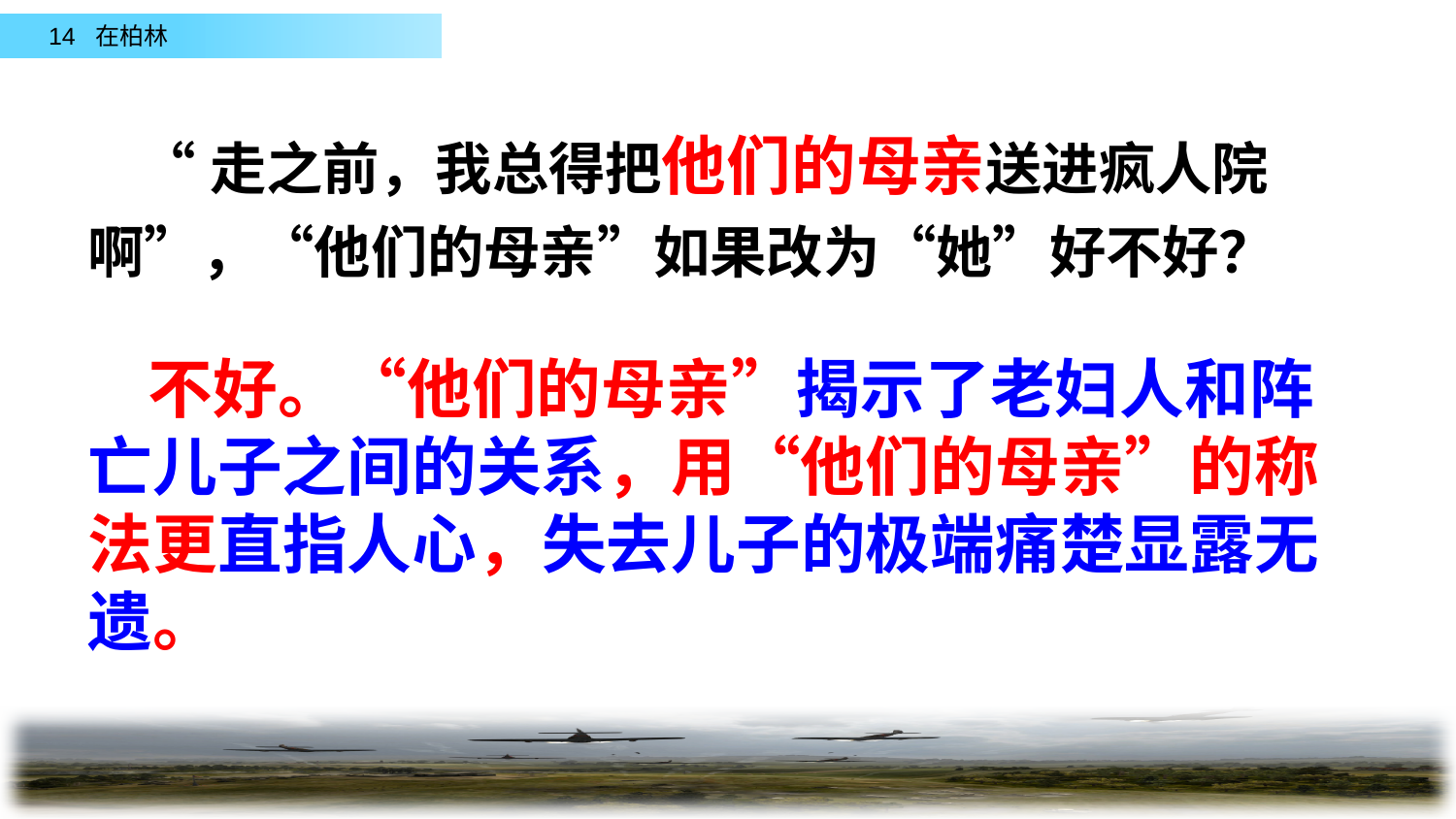

“走之前，我总得把他们的母亲送进疯人院啊”，“他们的母亲”如果改为“她”好不好？
   不好。“他们的母亲”揭示了老妇人和阵亡儿子之间的关系，用“他们的母亲”的称法更直指人心，失去儿子的极端痛楚显露无遗。